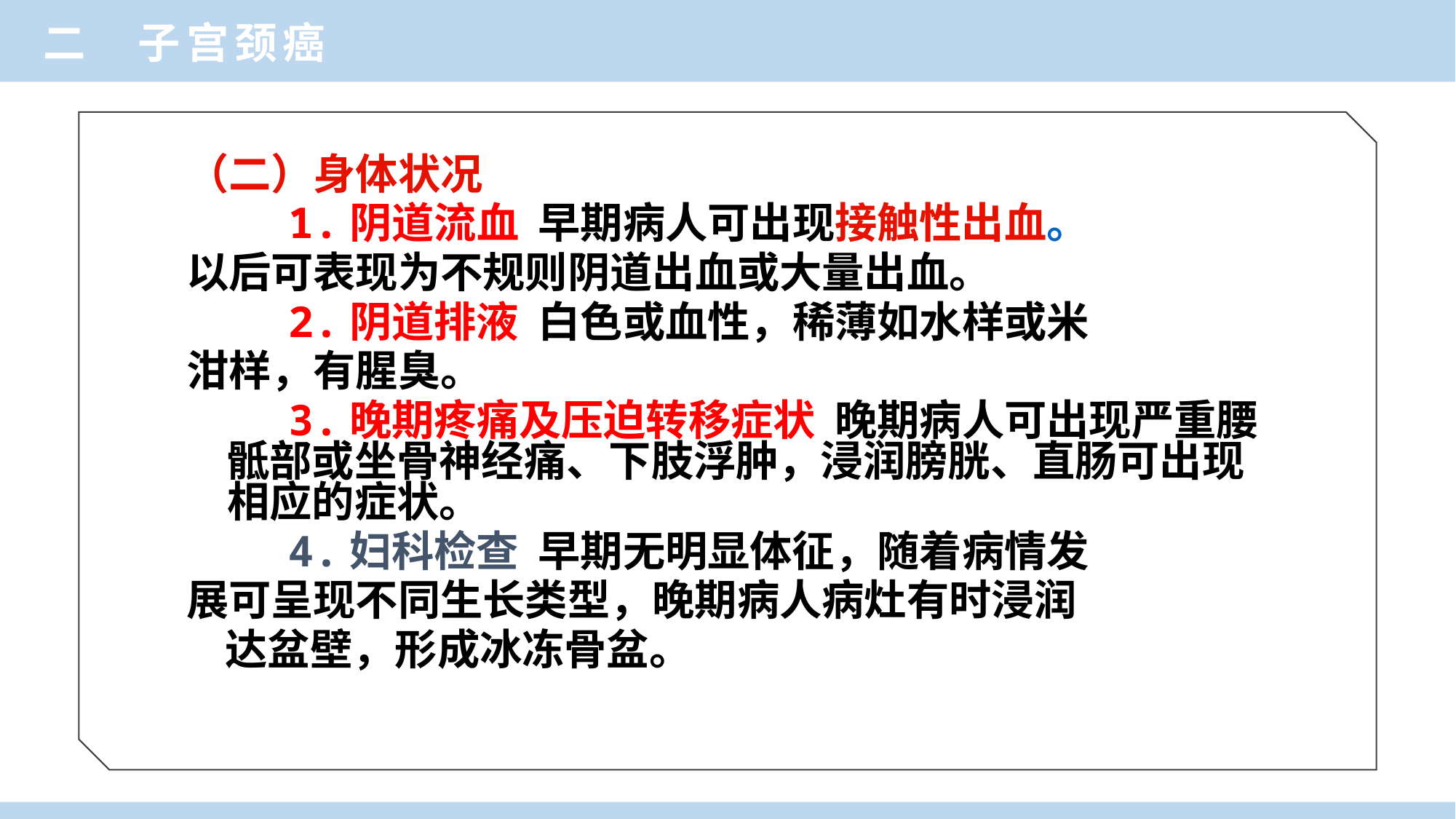

二   子宫颈癌

（二）身体状况
    1.阴道流血  早期病人可出现接触性出血。
以后可表现为不规则阴道出血或大量出血。
    2.阴道排液  白色或血性，稀薄如水样或米
泔样，有腥臭。
    3.晚期疼痛及压迫转移症状  晚期病人可出现严重腰骶部或坐骨神经痛、下肢浮肿，浸润膀胱、直肠可出现相应的症状。
    4.妇科检查  早期无明显体征，随着病情发
展可呈现不同生长类型，晚期病人病灶有时浸润
   达盆壁，形成冰冻骨盆。